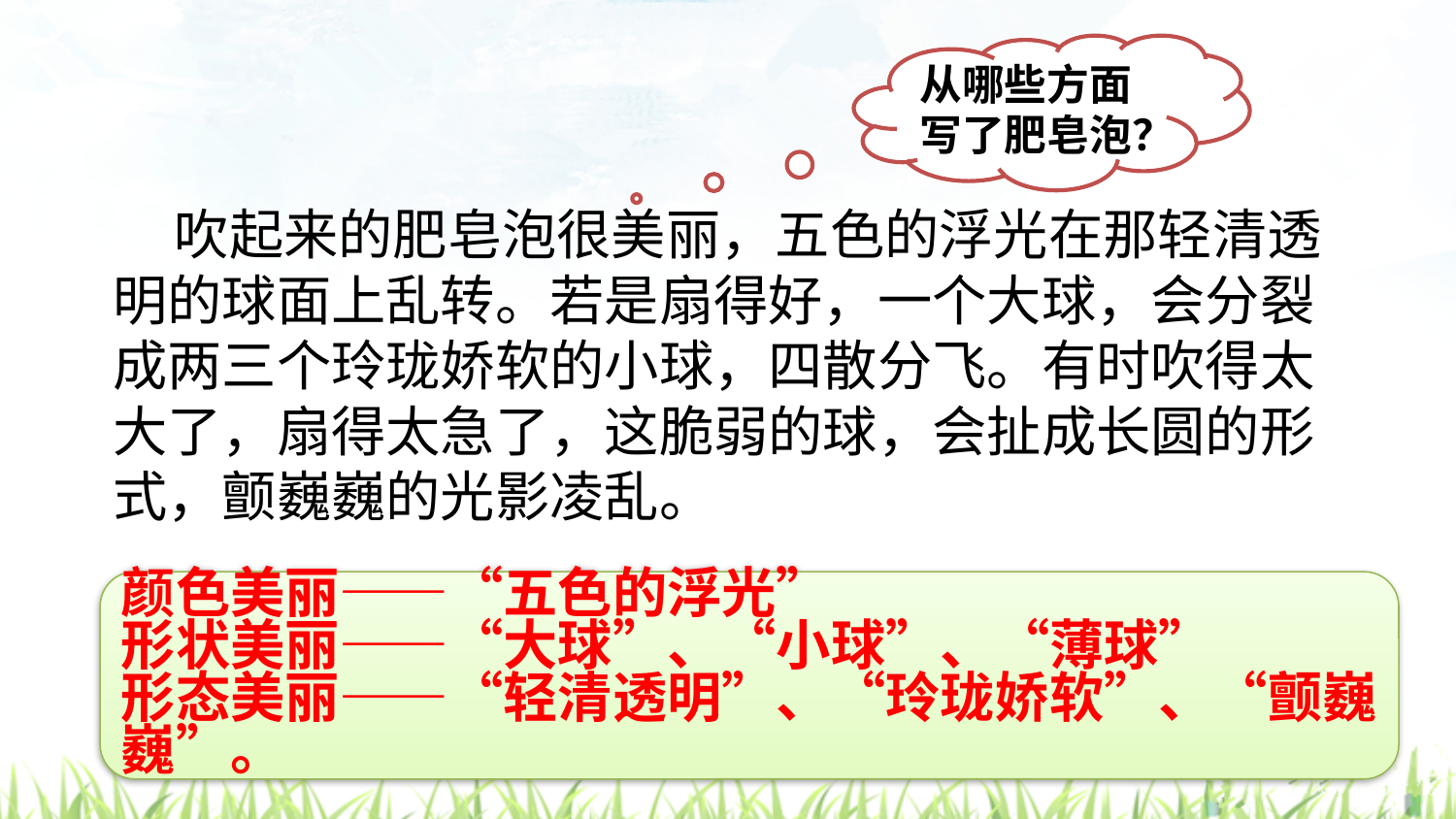

从哪些方面写了肥皂泡？
    吹起来的肥皂泡很美丽，五色的浮光在那轻清透明的球面上乱转。若是扇得好，一个大球，会分裂成两三个玲珑娇软的小球，四散分飞。有时吹得太大了，扇得太急了，这脆弱的球，会扯成长圆的形式，颤巍巍的光影凌乱。
颜色美丽——“五色的浮光”
形状美丽——“大球”、“小球”、“薄球”
形态美丽——“轻清透明”、“玲珑娇软”、“颤巍巍”。